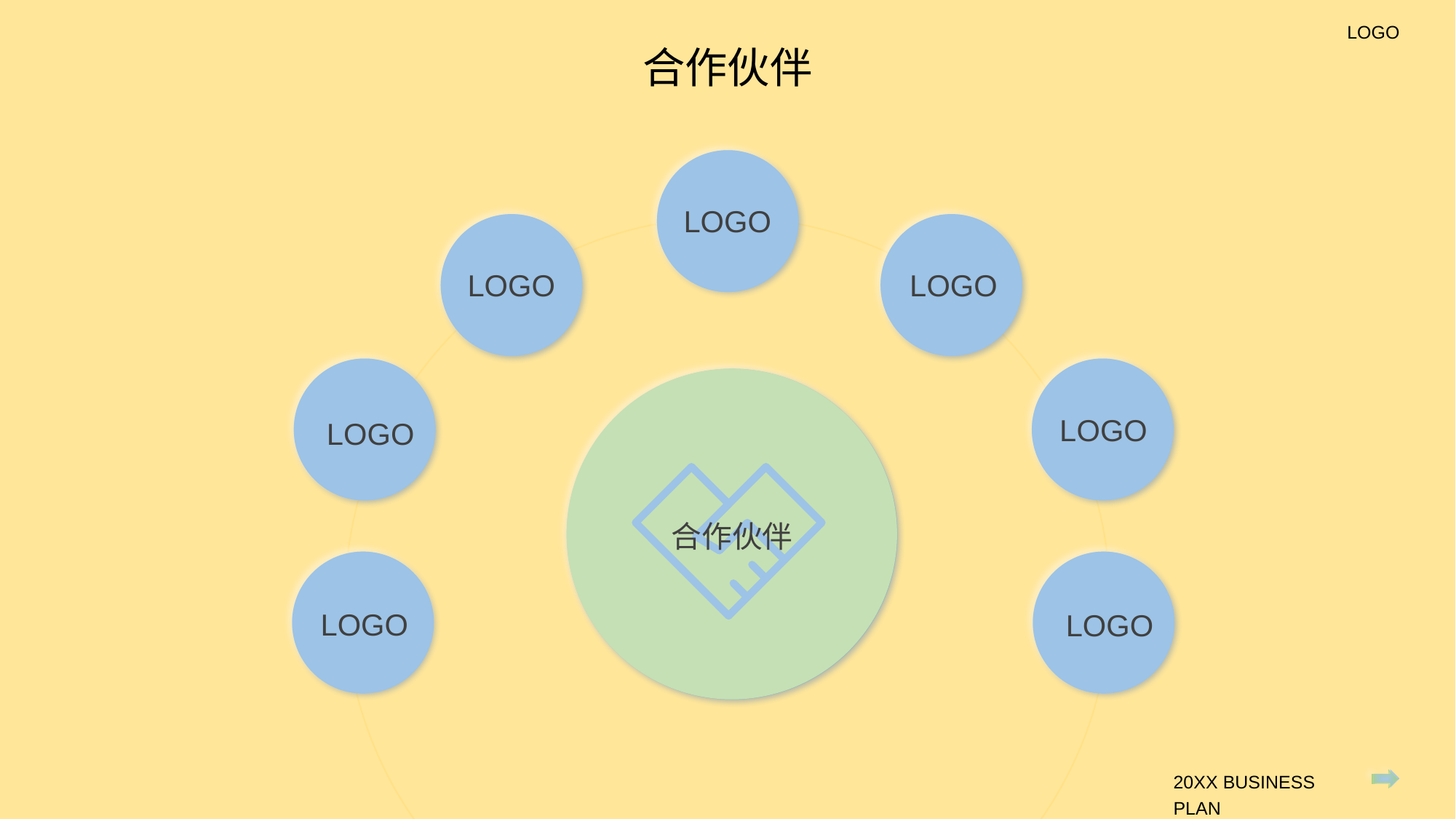

合作伙伴
LOGO
LOGO
LOGO
LOGO
LOGO

合作伙伴
LOGO
LOGO